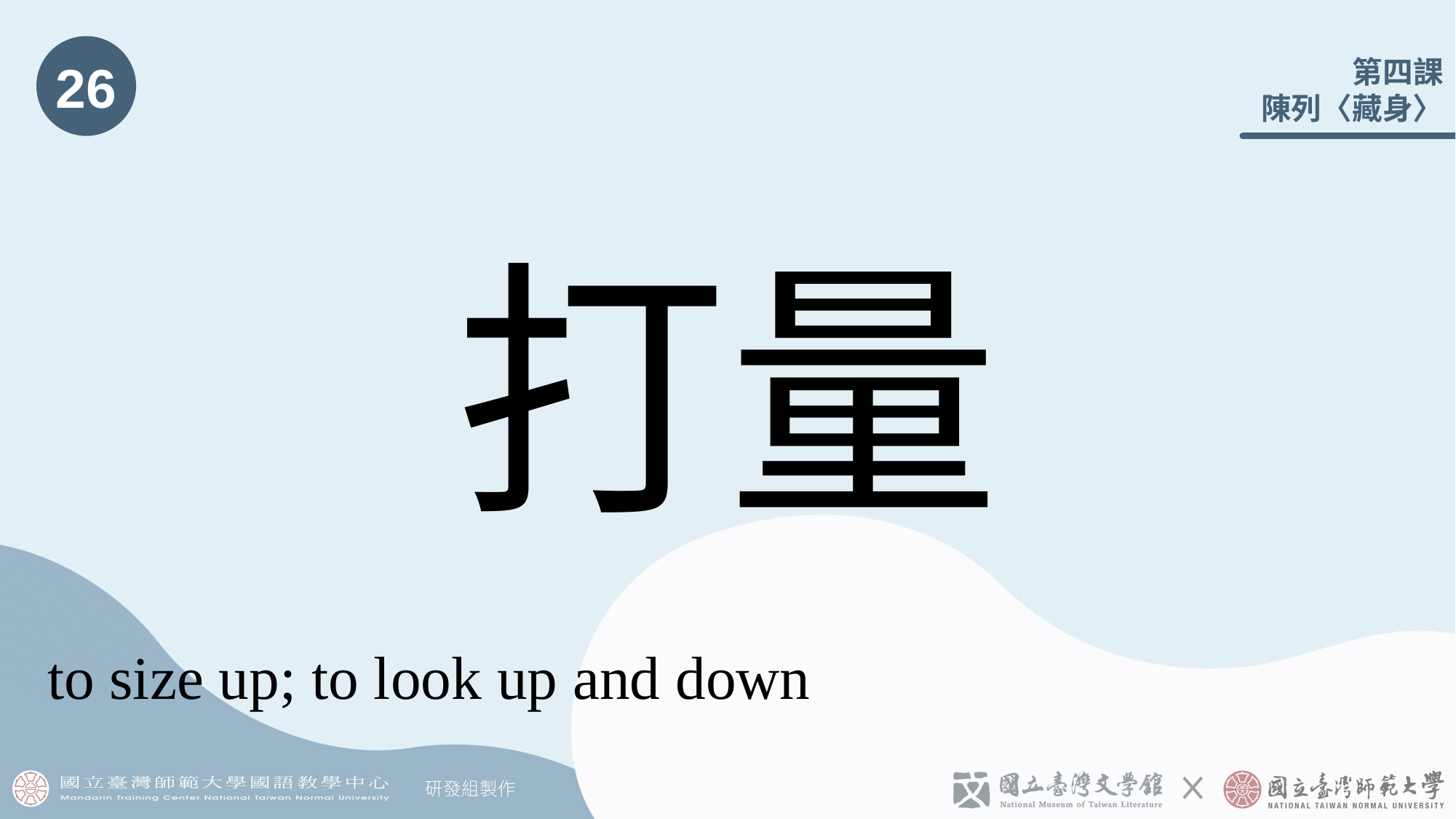

26
# 打量
to size up; to look up and down